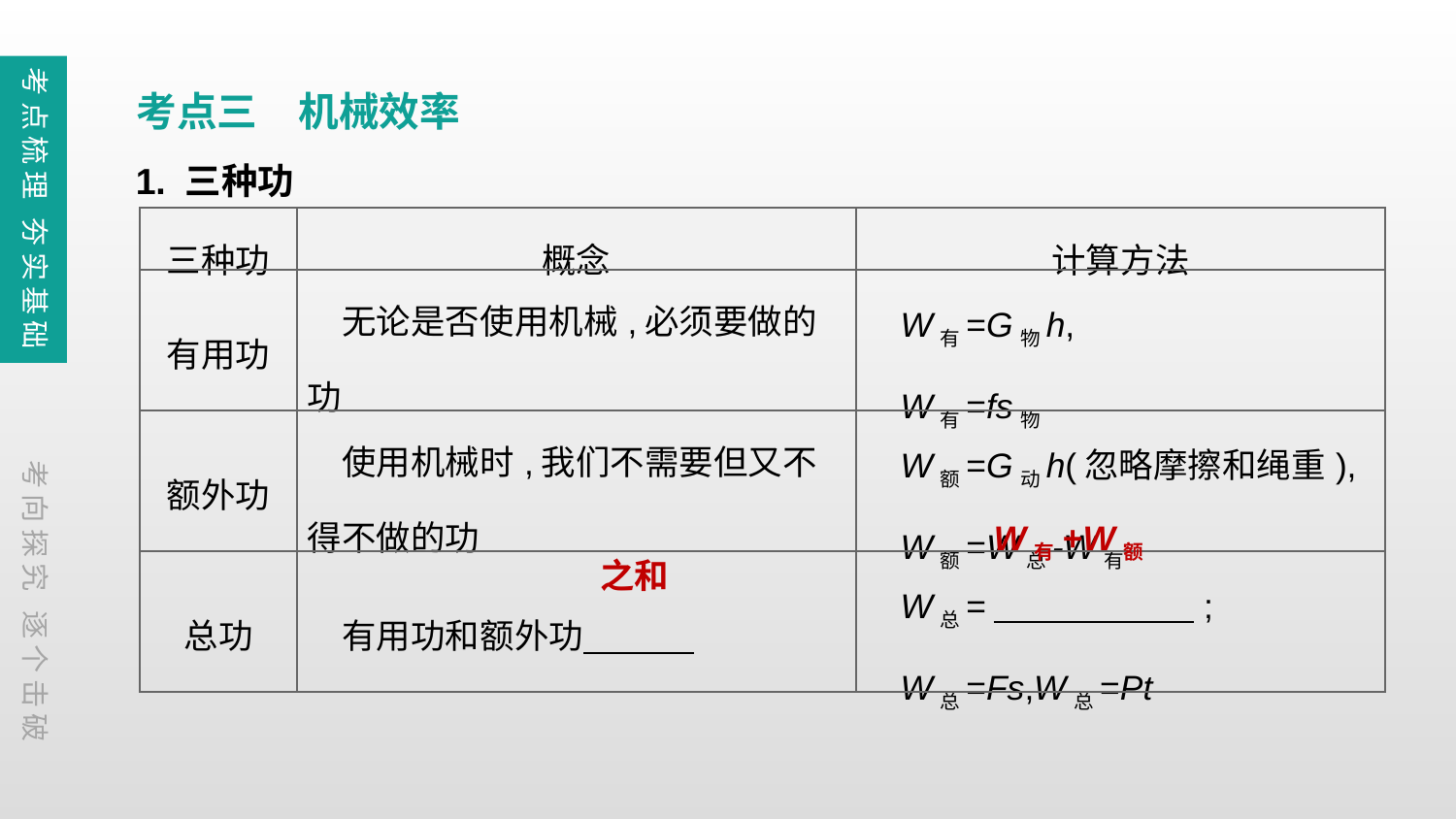

考点梳理 夯实基础
考点三　机械效率
1. 三种功
| 三种功 | 概念 | 计算方法 |
| --- | --- | --- |
| 有用功 | 无论是否使用机械,必须要做的功 | W有=G物h, 　W有=fs物 |
| 额外功 | 使用机械时,我们不需要但又不得不做的功 | W额=G动h(忽略摩擦和绳重), 　W额=W总-W有 |
| 总功 | 有用功和额外功 | W总=　　 　　;  　W总=Fs,W总=Pt |
考向探究 逐个击破
W有+W额
之和